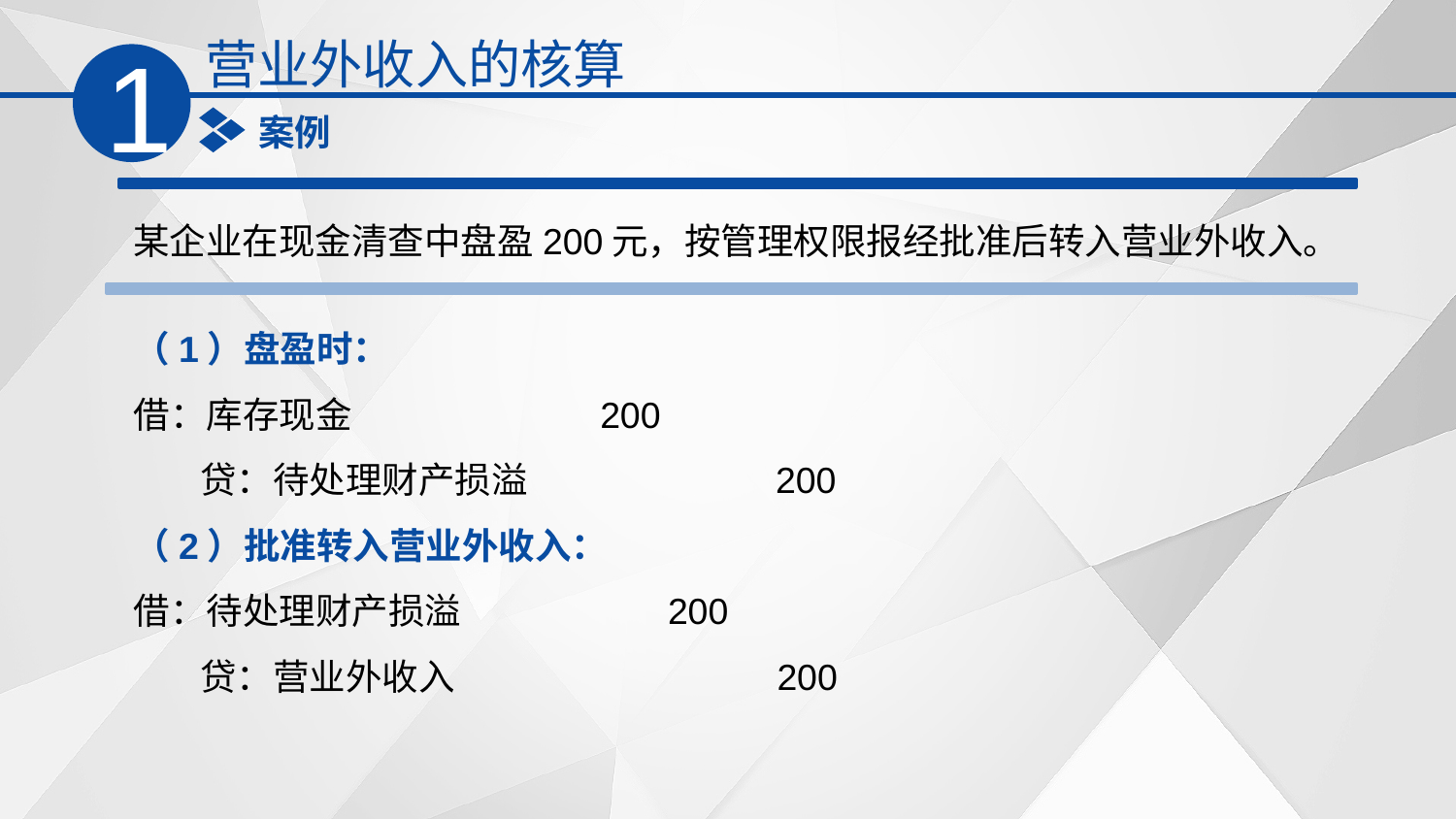

营业外收入的核算
1

案例

某企业在现金清查中盘盈200元，按管理权限报经批准后转入营业外收入。

（1）盘盈时：
借：库存现金                             200
       贷：待处理财产损溢                             200
（2）批准转入营业外收入：
借：待处理财产损溢                        200
       贷：营业外收入                                      200